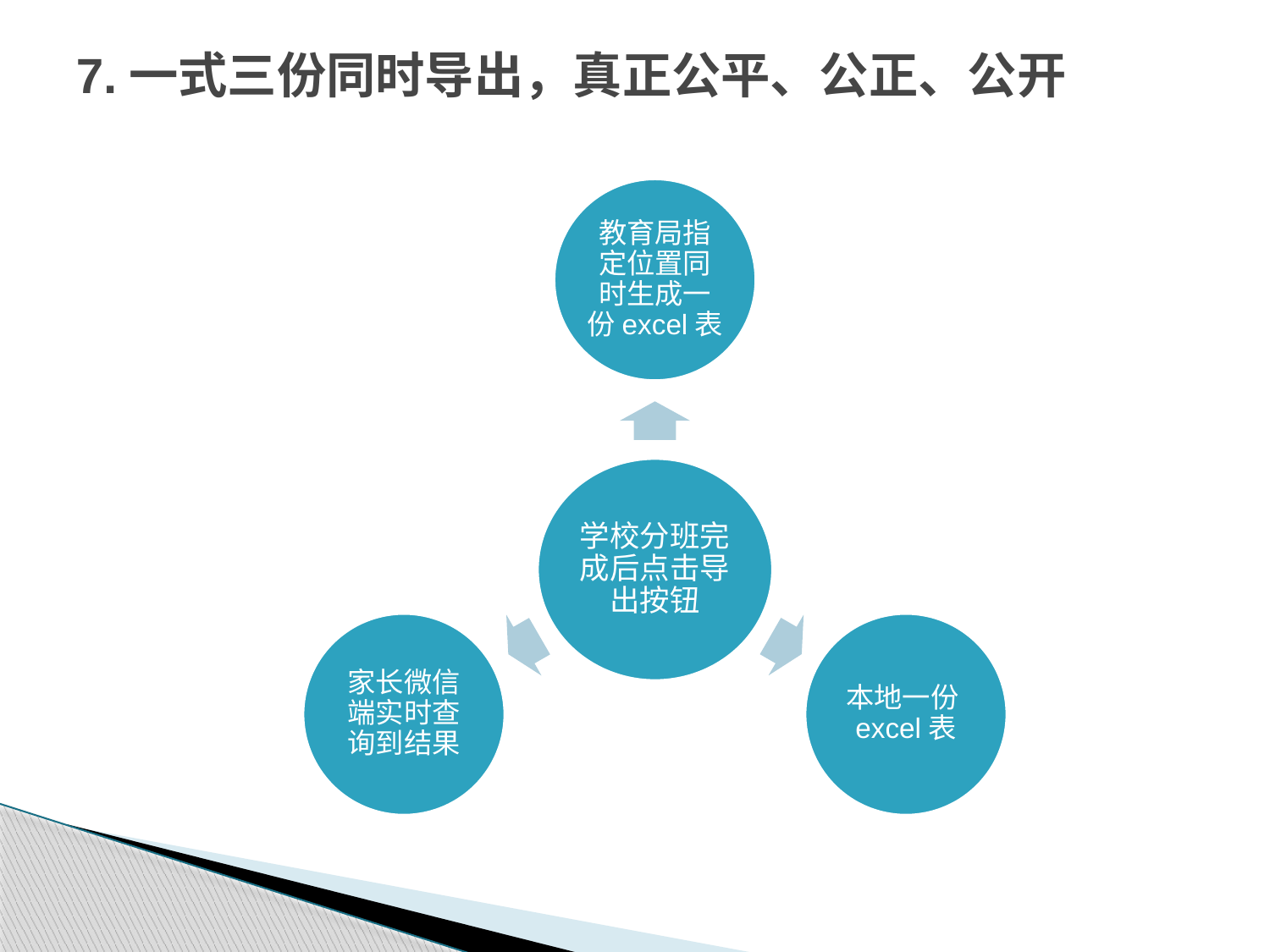

7.一式三份同时导出，真正公平、公正、公开
学校分班完成后点击导出按钮

教育局指定位置同时生成一份excel表

本地一份excel表

家长微信端实时查询到结果